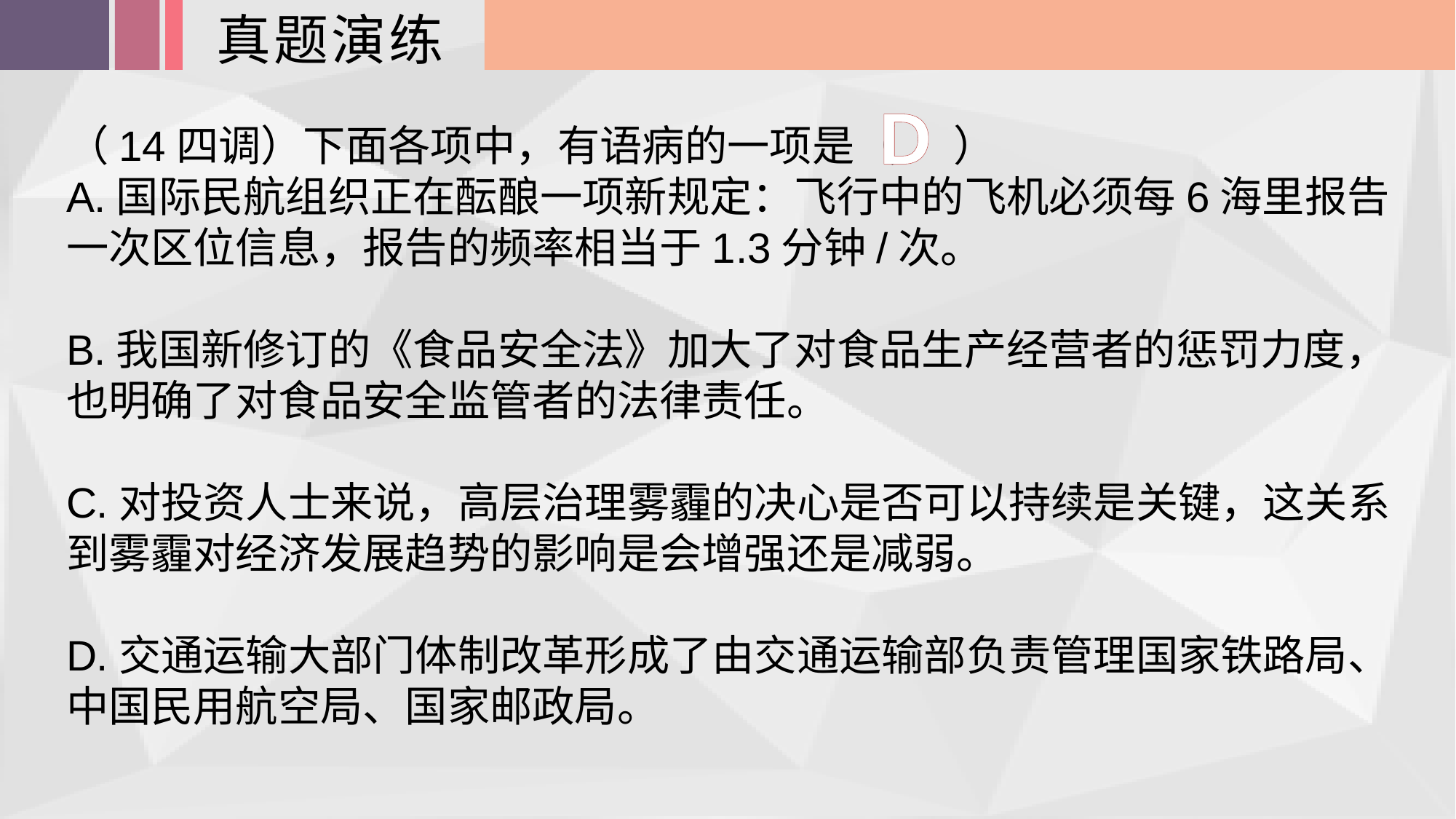

真题演练

D
（14四调）下面各项中，有语病的一项是（      ）
A.国际民航组织正在酝酿一项新规定：飞行中的飞机必须每6海里报告一次区位信息，报告的频率相当于1.3分钟/次。

B.我国新修订的《食品安全法》加大了对食品生产经营者的惩罚力度，也明确了对食品安全监管者的法律责任。

C.对投资人士来说，高层治理雾霾的决心是否可以持续是关键，这关系到雾霾对经济发展趋势的影响是会增强还是减弱。

D.交通运输大部门体制改革形成了由交通运输部负责管理国家铁路局、中国民用航空局、国家邮政局。